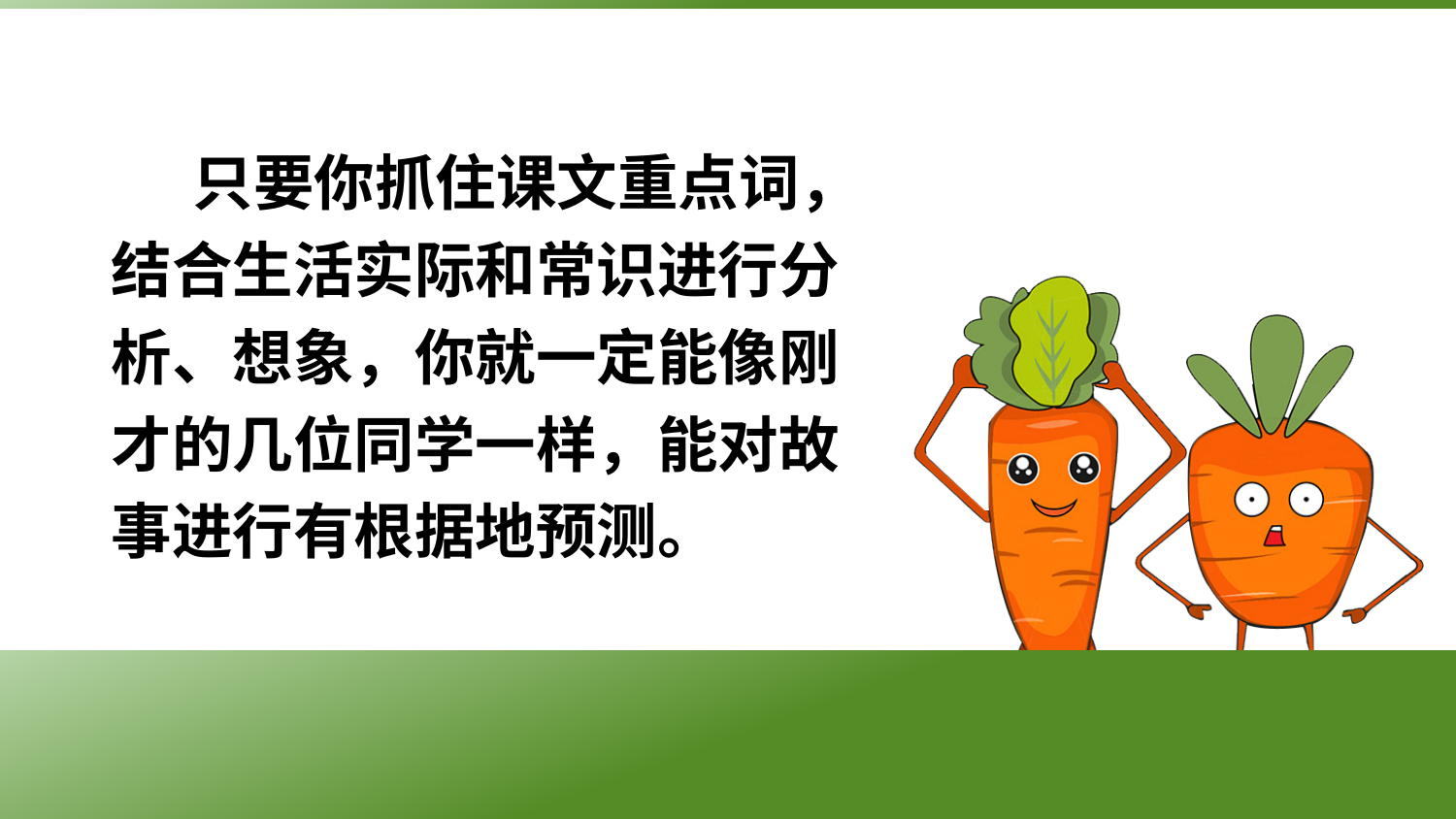

只要你抓住课文重点词，结合生活实际和常识进行分析、想象，你就一定能像刚才的几位同学一样，能对故事进行有根据地预测。